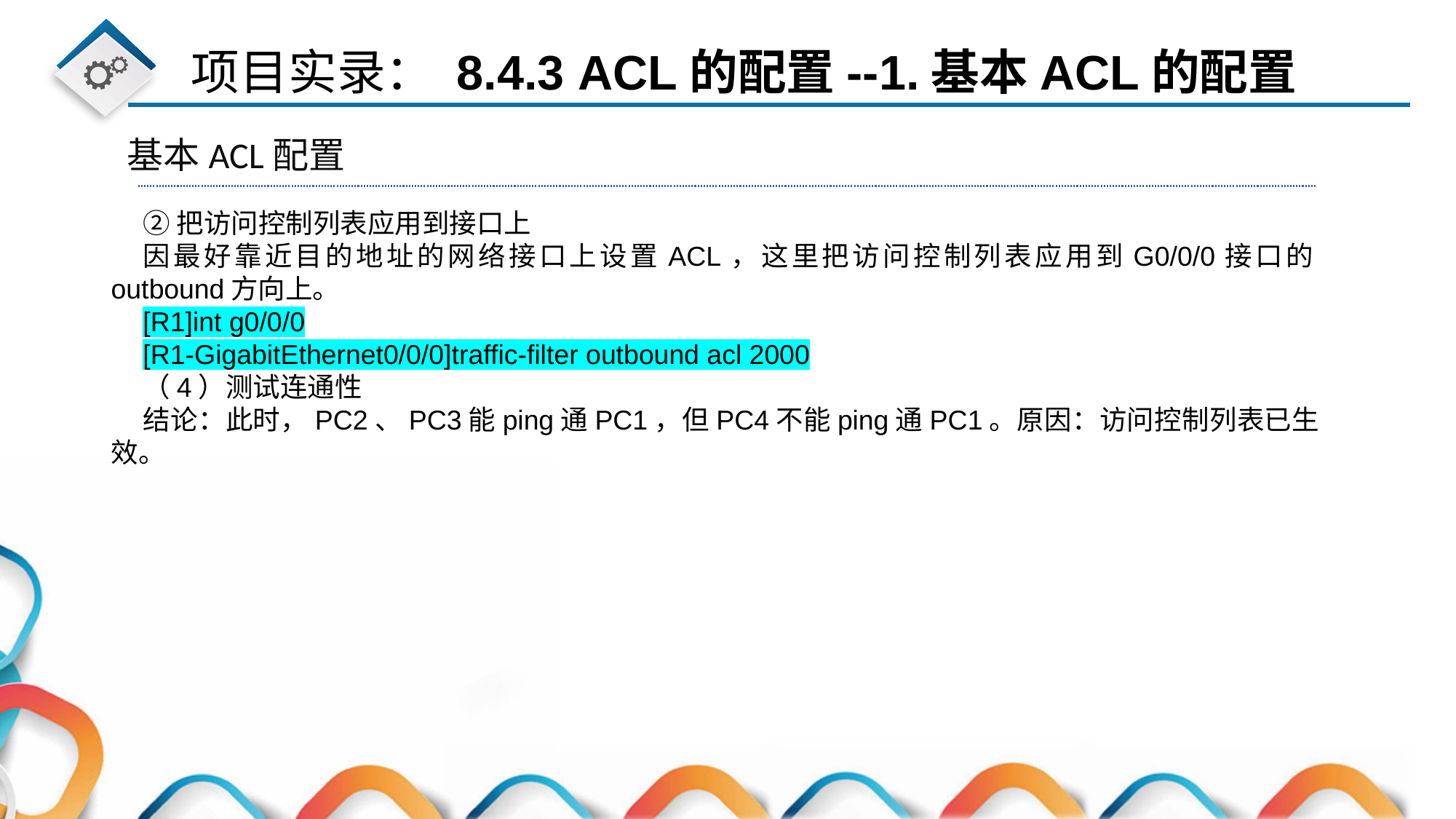

基本ACL配置

②把访问控制列表应用到接口上
因最好靠近目的地址的网络接口上设置ACL，这里把访问控制列表应用到G0/0/0接口的outbound方向上。
[R1]int g0/0/0
[R1-GigabitEthernet0/0/0]traffic-filter outbound acl 2000
（4）测试连通性
结论：此时，PC2、PC3能ping通PC1，但PC4不能ping通PC1。原因：访问控制列表已生效。